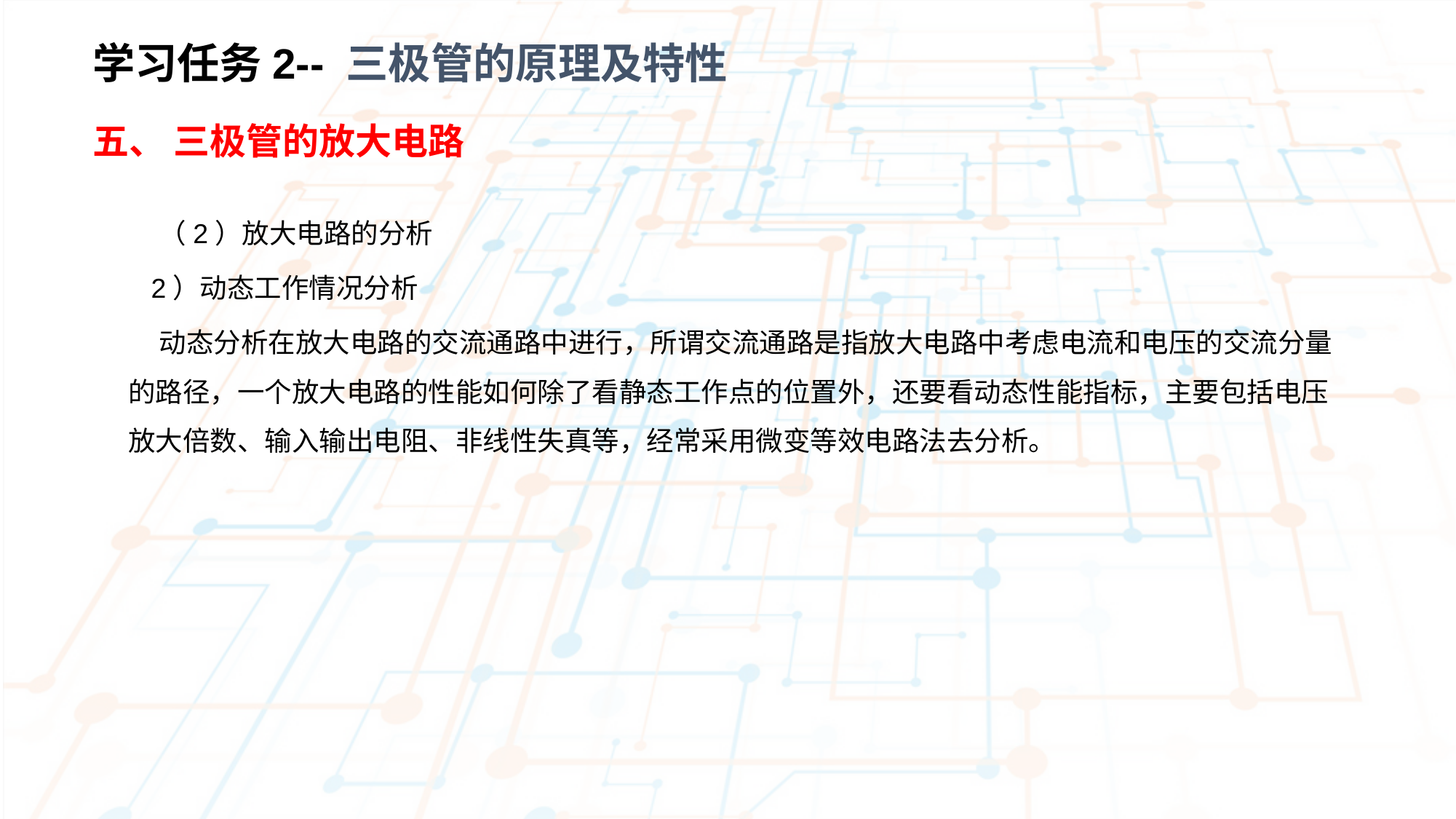

学习任务2-- 三极管的原理及特性
五、 三极管的放大电路

    （2）放大电路的分析
   2）动态工作情况分析
    动态分析在放大电路的交流通路中进行，所谓交流通路是指放大电路中考虑电流和电压的交流分量的路径，一个放大电路的性能如何除了看静态工作点的位置外，还要看动态性能指标，主要包括电压放大倍数、输入输出电阻、非线性失真等，经常采用微变等效电路法去分析。